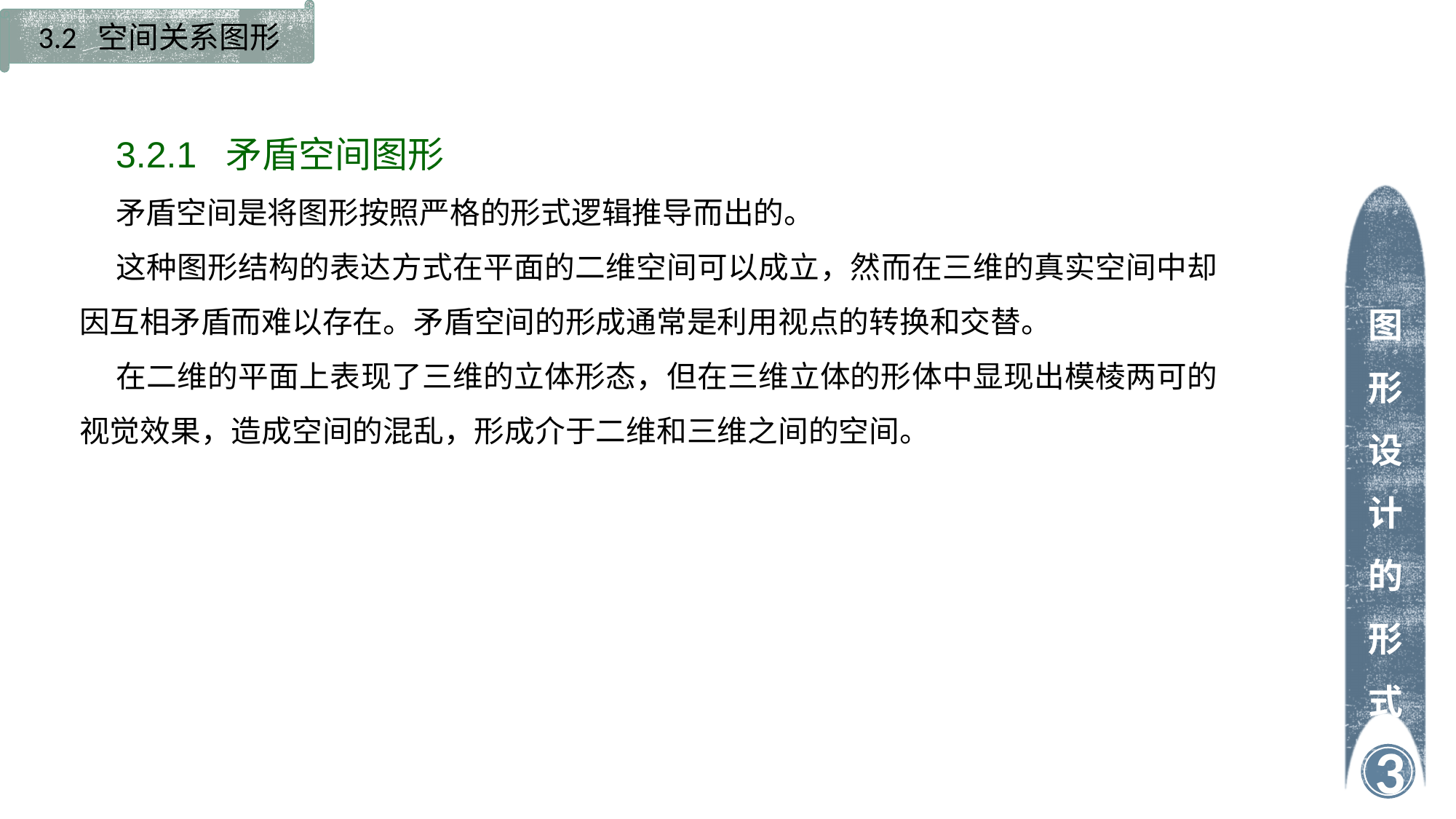

3.2  空间关系图形
3.2.1  矛盾空间图形
矛盾空间是将图形按照严格的形式逻辑推导而出的。
这种图形结构的表达方式在平面的二维空间可以成立，然而在三维的真实空间中却因互相矛盾而难以存在。矛盾空间的形成通常是利用视点的转换和交替。
在二维的平面上表现了三维的立体形态，但在三维立体的形体中显现出模棱两可的视觉效果，造成空间的混乱，形成介于二维和三维之间的空间。
图形设计的形式
3